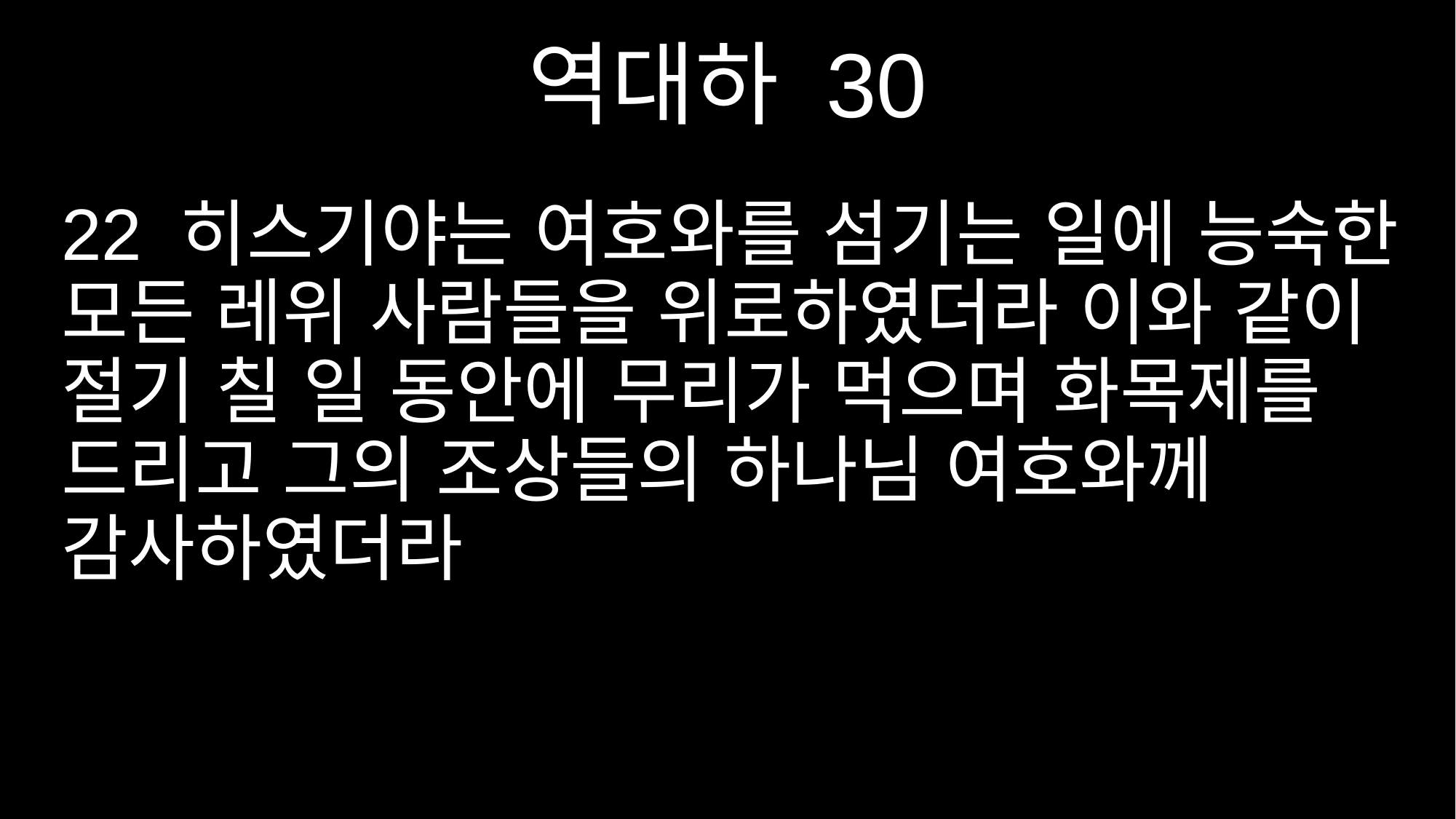

역대하 30
22 히스기야는 여호와를 섬기는 일에 능숙한 모든 레위 사람들을 위로하였더라 이와 같이 절기 칠 일 동안에 무리가 먹으며 화목제를 드리고 그의 조상들의 하나님 여호와께 감사하였더라